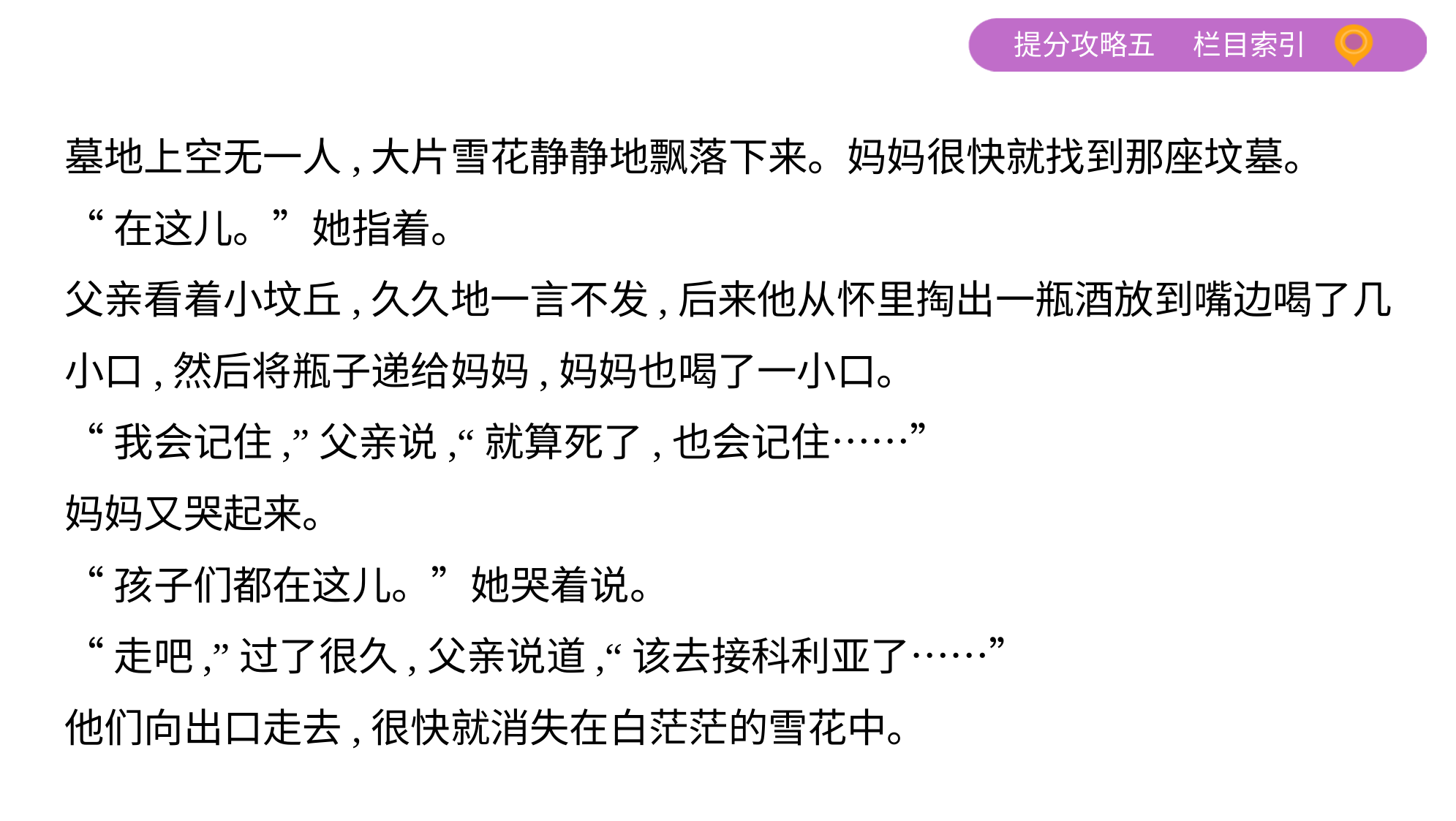

墓地上空无一人,大片雪花静静地飘落下来。妈妈很快就找到那座坟墓。
“在这儿。”她指着。
父亲看着小坟丘,久久地一言不发,后来他从怀里掏出一瓶酒放到嘴边喝了几
小口,然后将瓶子递给妈妈,妈妈也喝了一小口。
“我会记住,”父亲说,“就算死了,也会记住……”
妈妈又哭起来。
“孩子们都在这儿。”她哭着说。
“走吧,”过了很久,父亲说道,“该去接科利亚了……”
他们向出口走去,很快就消失在白茫茫的雪花中。